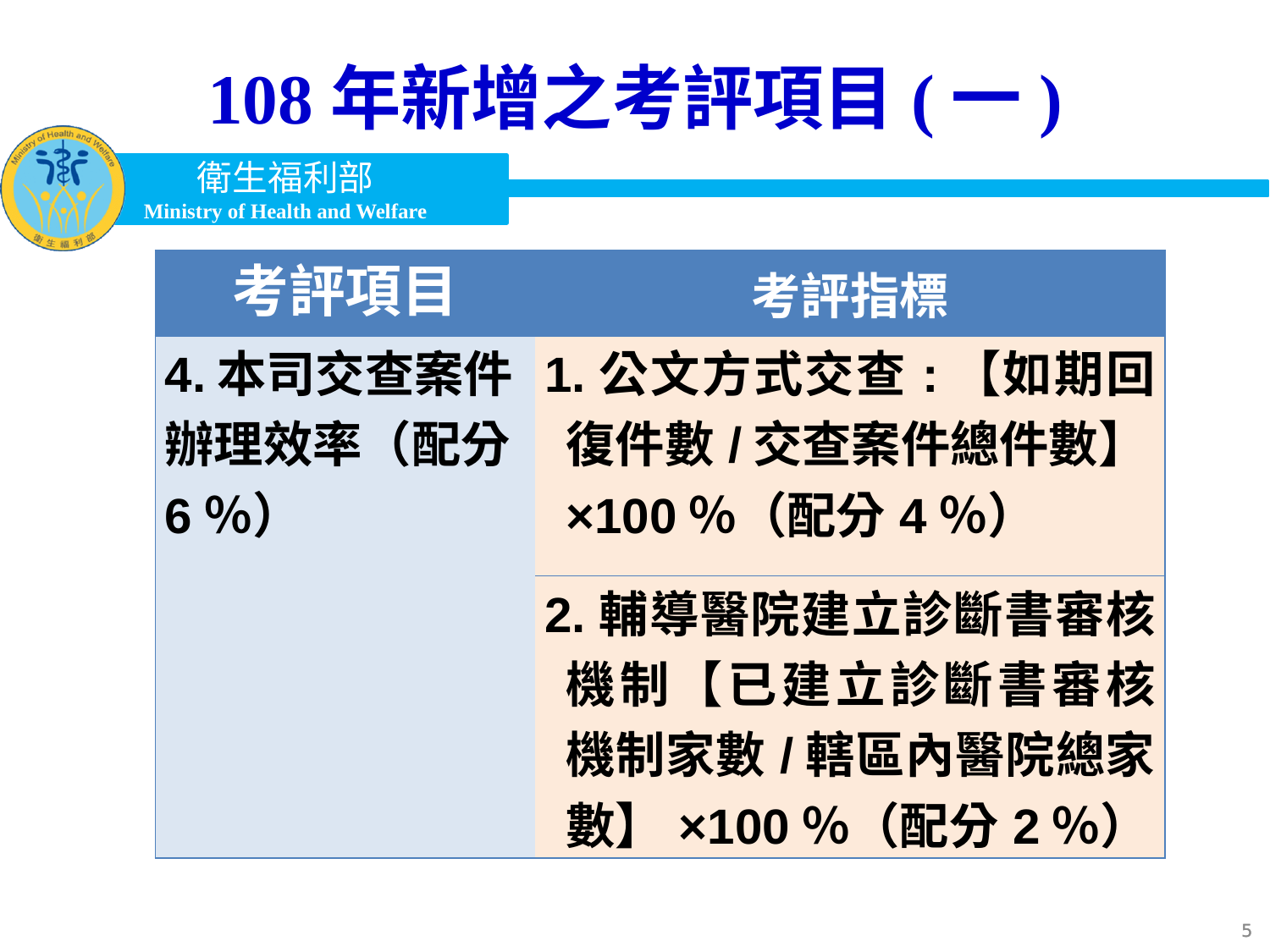

108年新增之考評項目(一)
| 考評項目 | 考評指標 |
| --- | --- |
| 4.本司交查案件辦理效率（配分6％） | 1.公文方式交查:【如期回復件數/交查案件總件數】×100％（配分4％） |
|  | 2.輔導醫院建立診斷書審核機制【已建立診斷書審核機制家數/轄區內醫院總家數】×100％（配分2％） |
5
5